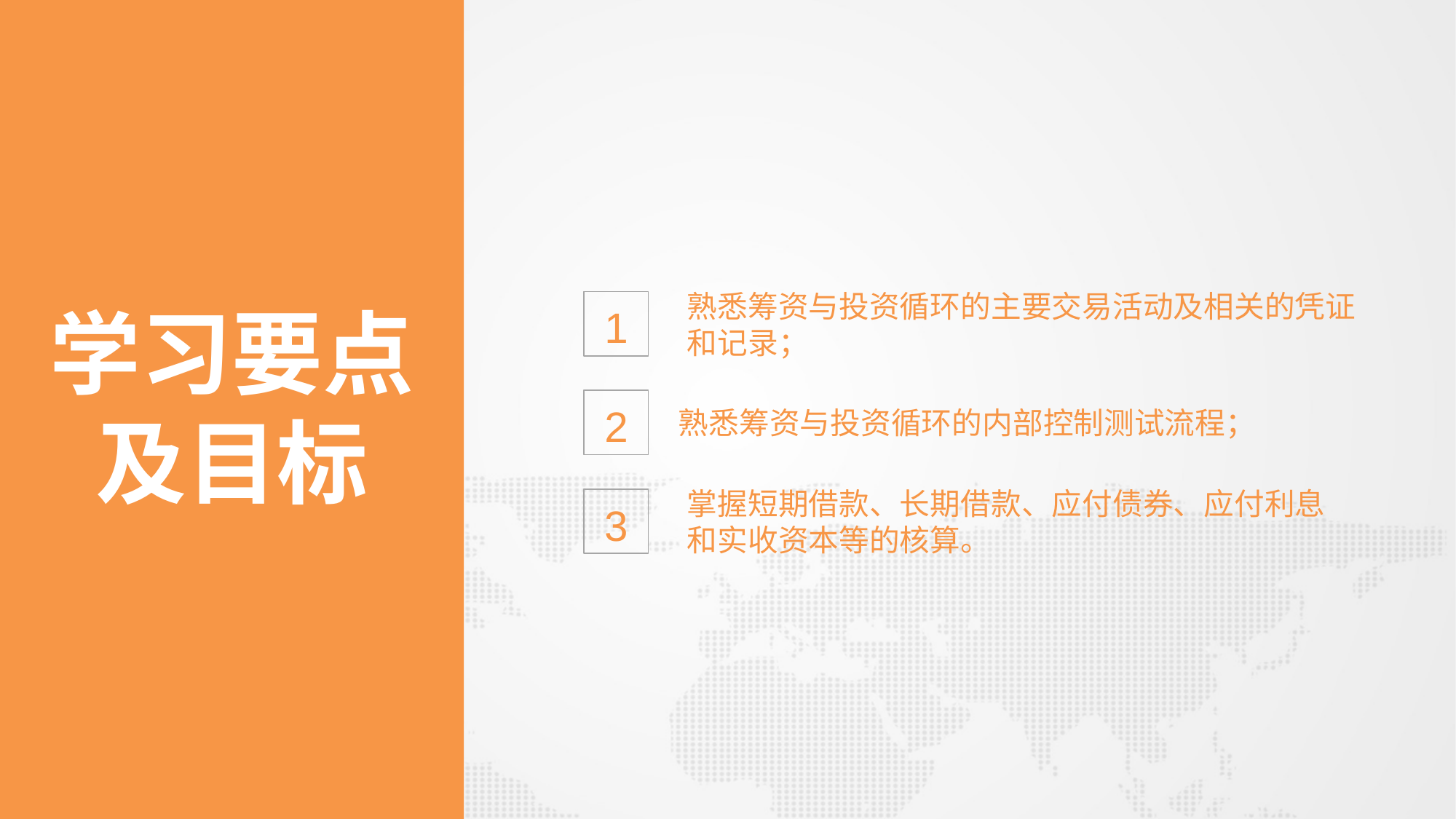

熟悉筹资与投资循环的主要交易活动及相关的凭证和记录；

1
学习要点
及目标

2
熟悉筹资与投资循环的内部控制测试流程；
掌握短期借款、长期借款、应付债券、应付利息和实收资本等的核算。

3